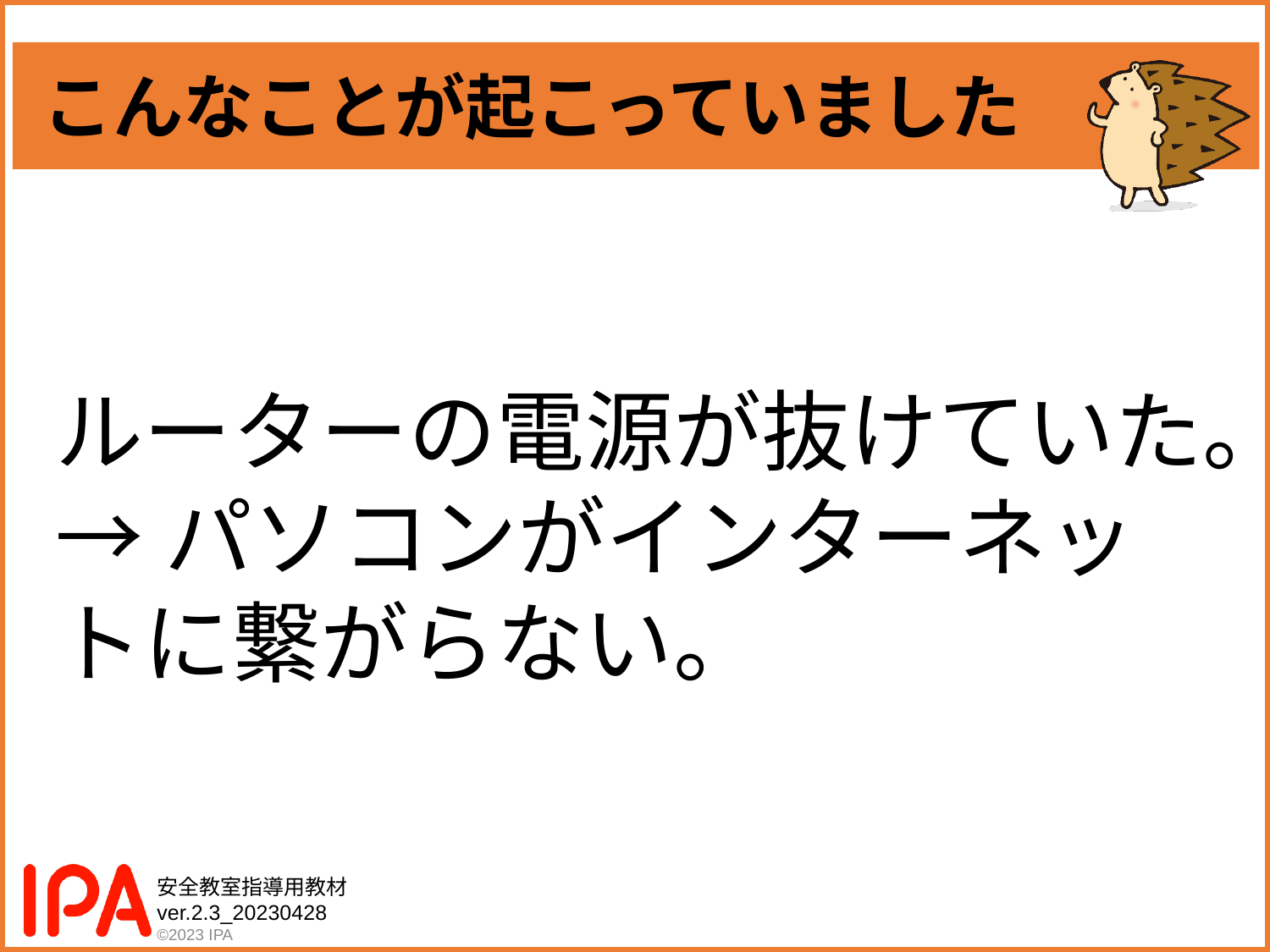

# こんなことが起こっていました
ルーターの電源が抜けていた。
→パソコンがインターネットに繋がらない。